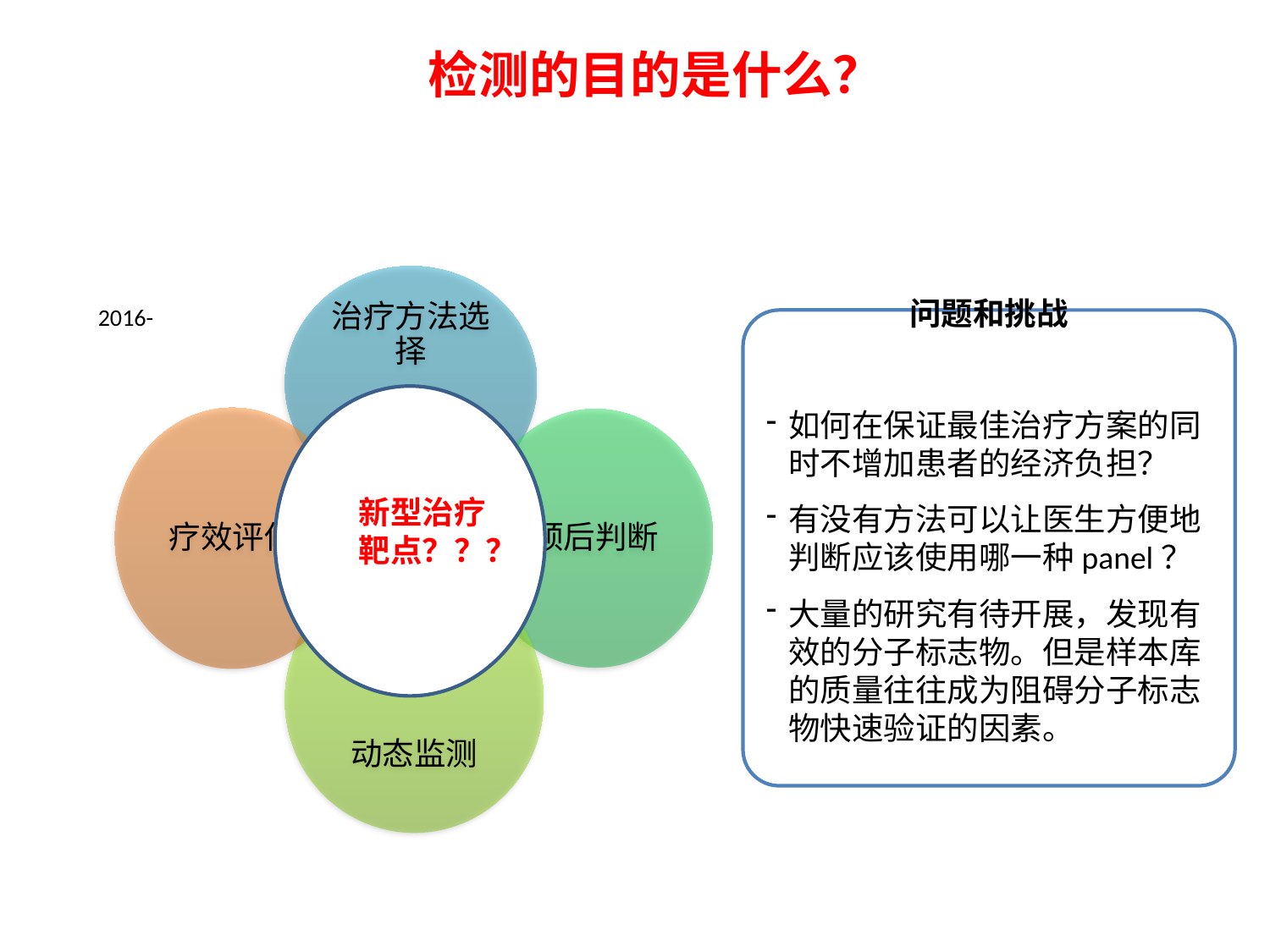

# 检测的目的是什么？
治疗方法选择
预后判断
动态监测
疗效评估
2016-
问题和挑战

如何在保证最佳治疗方案的同时不增加患者的经济负担？
有没有方法可以让医生方便地判断应该使用哪一种panel？
大量的研究有待开展，发现有效的分子标志物。但是样本库的质量往往成为阻碍分子标志物快速验证的因素。

新型治疗靶点？？？